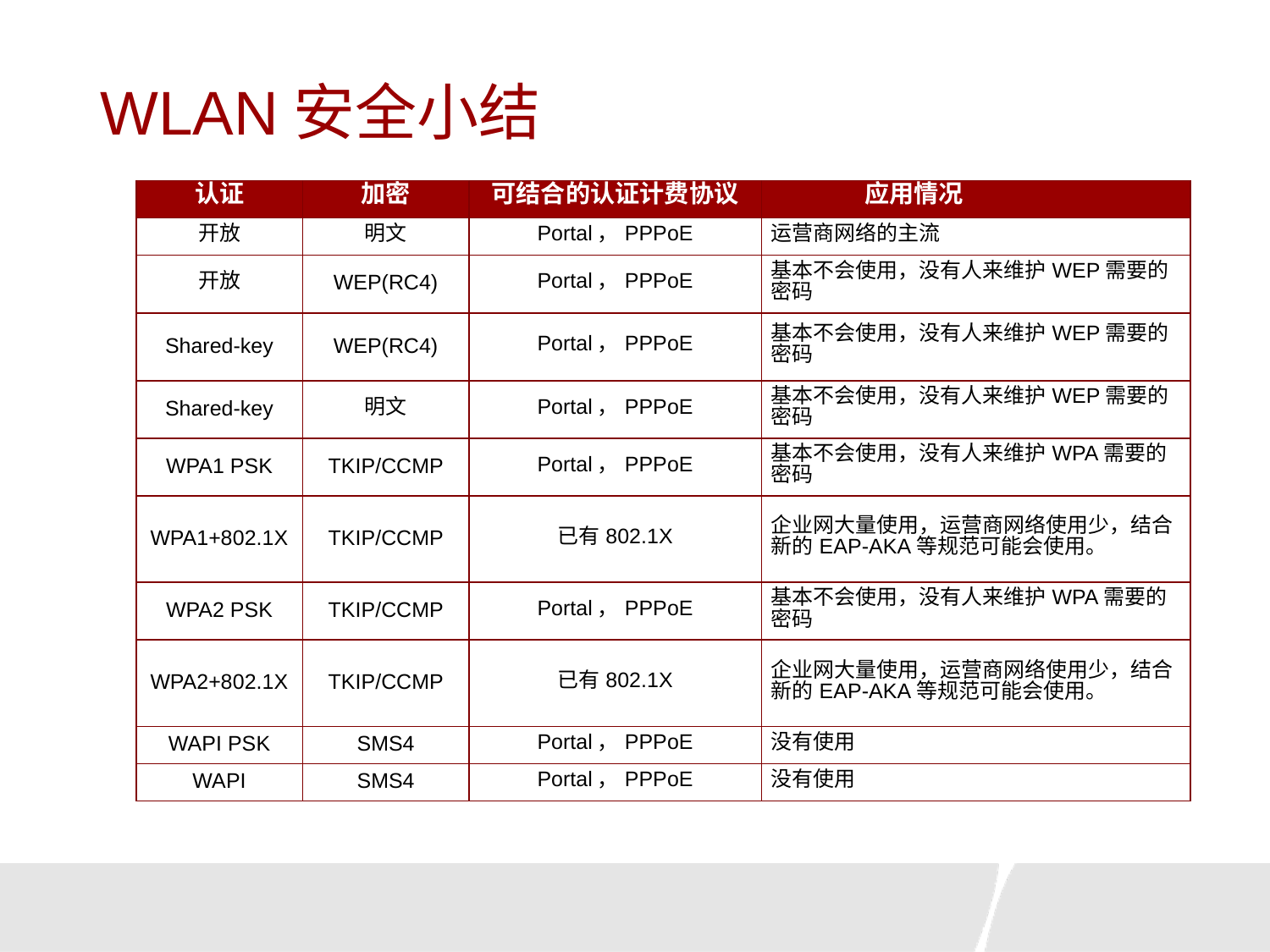

# WLAN安全小结
| 认证 | 加密 | 可结合的认证计费协议 | 应用情况 |
| --- | --- | --- | --- |
| 开放 | 明文 | Portal，PPPoE | 运营商网络的主流 |
| 开放 | WEP(RC4) | Portal，PPPoE | 基本不会使用，没有人来维护WEP需要的密码 |
| Shared-key | WEP(RC4) | Portal，PPPoE | 基本不会使用，没有人来维护WEP需要的密码 |
| Shared-key | 明文 | Portal，PPPoE | 基本不会使用，没有人来维护WEP需要的密码 |
| WPA1 PSK | TKIP/CCMP | Portal，PPPoE | 基本不会使用，没有人来维护WPA需要的密码 |
| WPA1+802.1X | TKIP/CCMP | 已有802.1X | 企业网大量使用，运营商网络使用少，结合新的EAP-AKA等规范可能会使用。 |
| WPA2 PSK | TKIP/CCMP | Portal，PPPoE | 基本不会使用，没有人来维护WPA需要的密码 |
| WPA2+802.1X | TKIP/CCMP | 已有802.1X | 企业网大量使用，运营商网络使用少，结合新的EAP-AKA等规范可能会使用。 |
| WAPI PSK | SMS4 | Portal，PPPoE | 没有使用 |
| WAPI | SMS4 | Portal，PPPoE | 没有使用 |